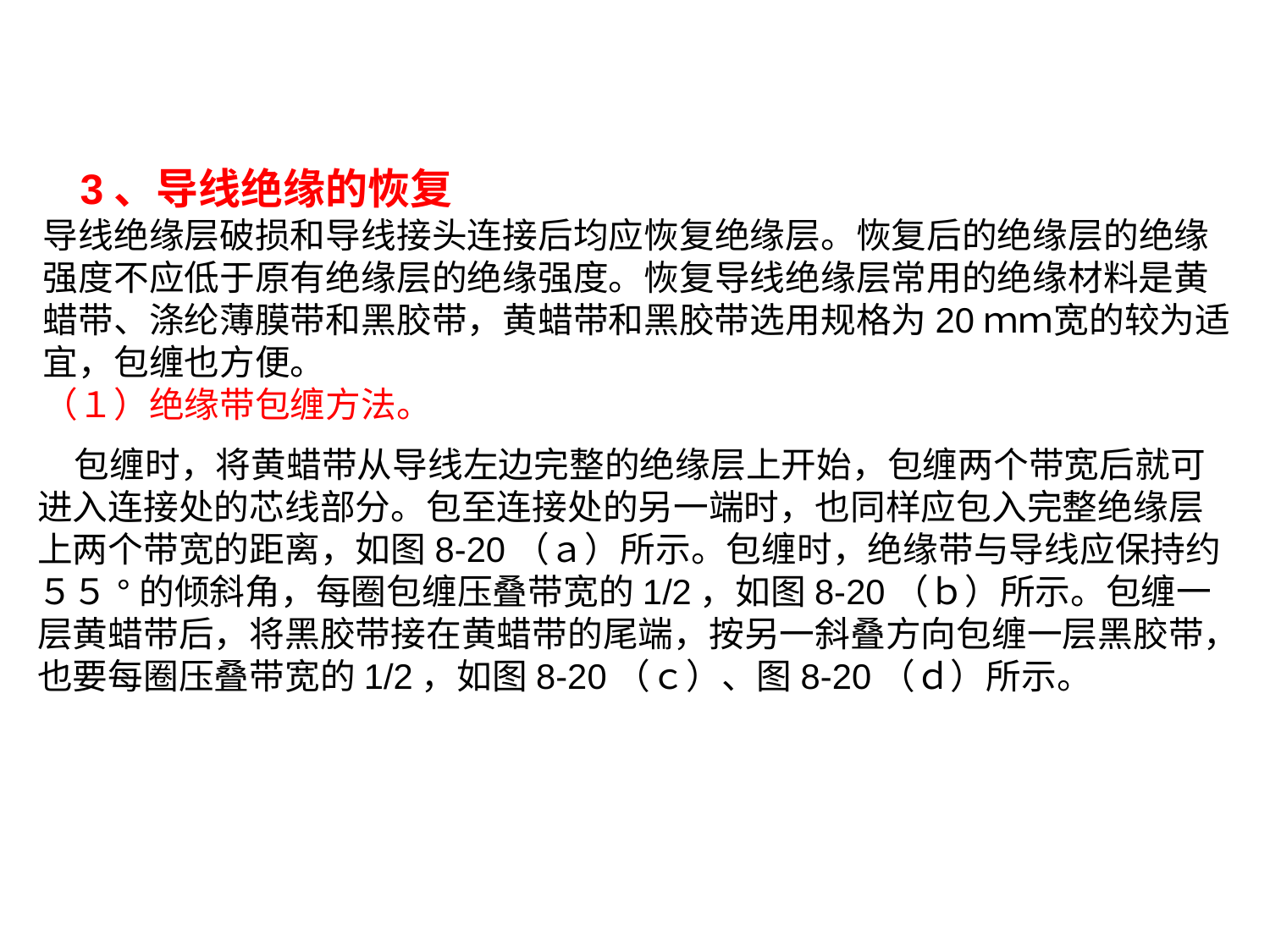

3、导线绝缘的恢复
导线绝缘层破损和导线接头连接后均应恢复绝缘层。恢复后的绝缘层的绝缘强度不应低于原有绝缘层的绝缘强度。恢复导线绝缘层常用的绝缘材料是黄蜡带、涤纶薄膜带和黑胶带，黄蜡带和黑胶带选用规格为20ｍｍ宽的较为适宜，包缠也方便。
（１）绝缘带包缠方法。
包缠时，将黄蜡带从导线左边完整的绝缘层上开始，包缠两个带宽后就可进入连接处的芯线部分。包至连接处的另一端时，也同样应包入完整绝缘层上两个带宽的距离，如图8-20（ａ）所示。包缠时，绝缘带与导线应保持约５５°的倾斜角，每圈包缠压叠带宽的1/2，如图8-20（ｂ）所示。包缠一层黄蜡带后，将黑胶带接在黄蜡带的尾端，按另一斜叠方向包缠一层黑胶带，也要每圈压叠带宽的1/2，如图8-20（ｃ）、图8-20（ｄ）所示。